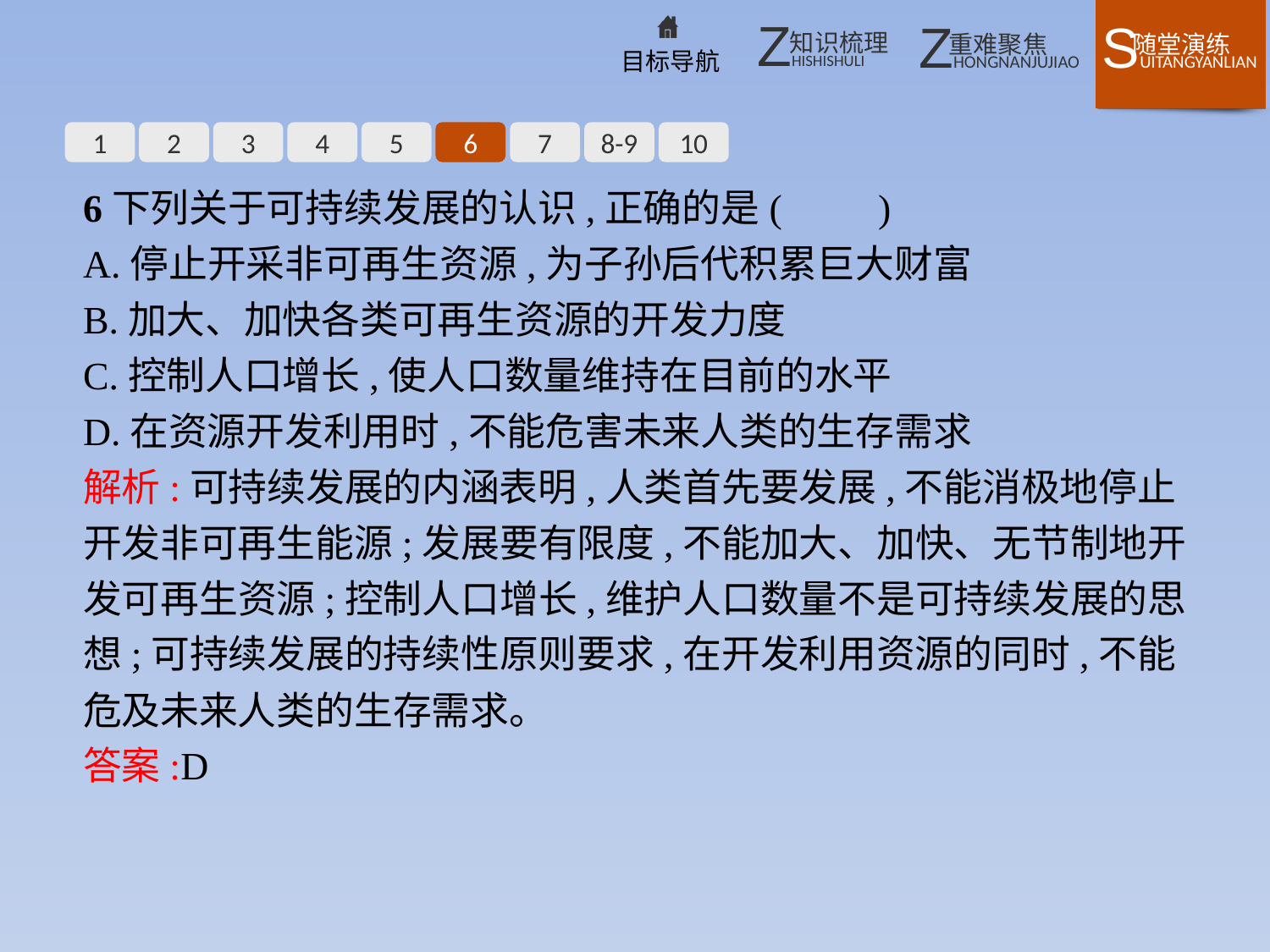

1
2
3
4
5
6
7
8-9
10
6下列关于可持续发展的认识,正确的是(　　)
A.停止开采非可再生资源,为子孙后代积累巨大财富
B.加大、加快各类可再生资源的开发力度
C.控制人口增长,使人口数量维持在目前的水平
D.在资源开发利用时,不能危害未来人类的生存需求
解析:可持续发展的内涵表明,人类首先要发展,不能消极地停止开发非可再生能源;发展要有限度,不能加大、加快、无节制地开发可再生资源;控制人口增长,维护人口数量不是可持续发展的思想;可持续发展的持续性原则要求,在开发利用资源的同时,不能危及未来人类的生存需求。
答案:D